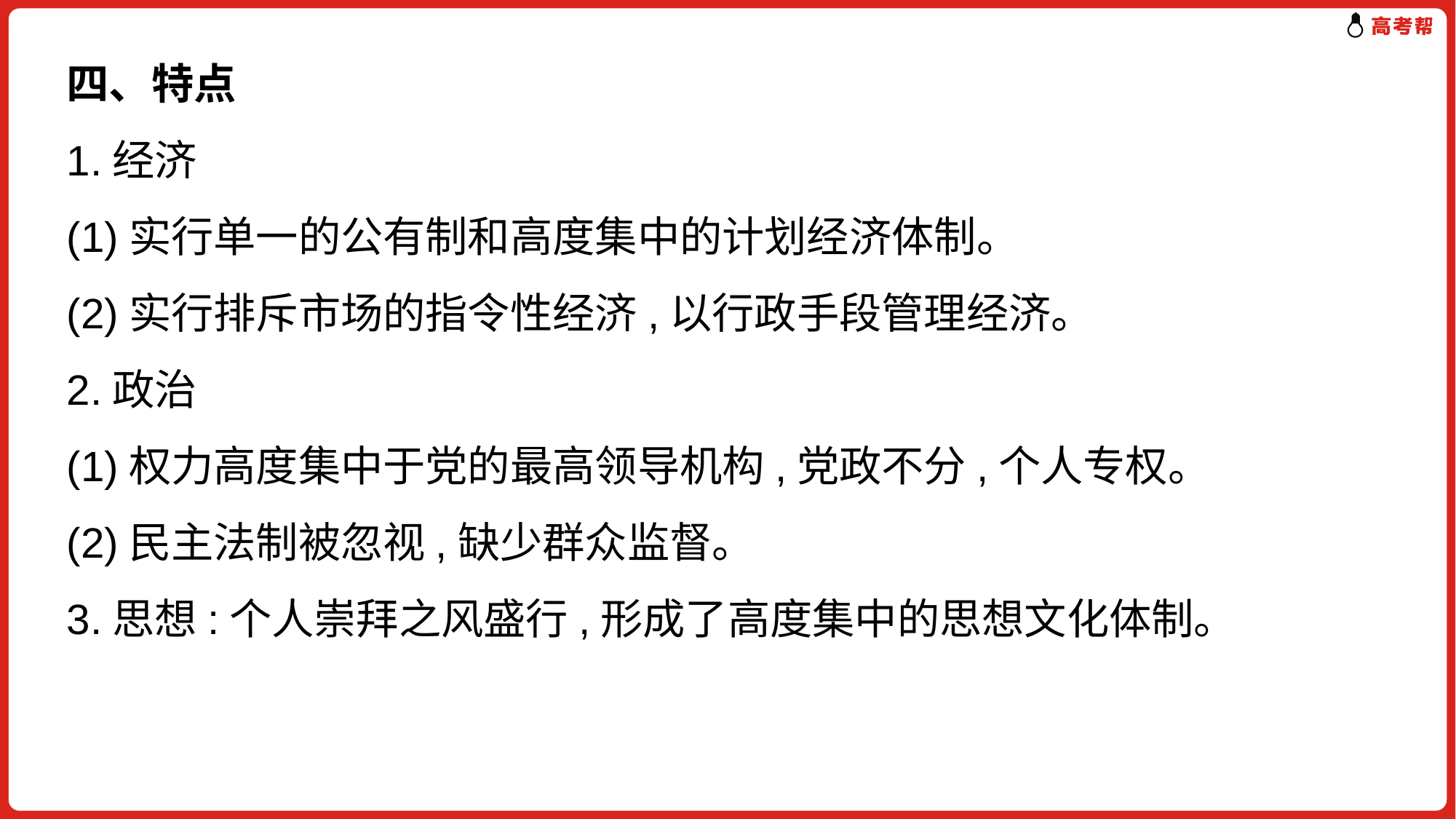

四、特点
1.经济
(1)实行单一的公有制和高度集中的计划经济体制。
(2)实行排斥市场的指令性经济,以行政手段管理经济。
2.政治
(1)权力高度集中于党的最高领导机构,党政不分,个人专权。
(2)民主法制被忽视,缺少群众监督。
3.思想:个人崇拜之风盛行,形成了高度集中的思想文化体制。